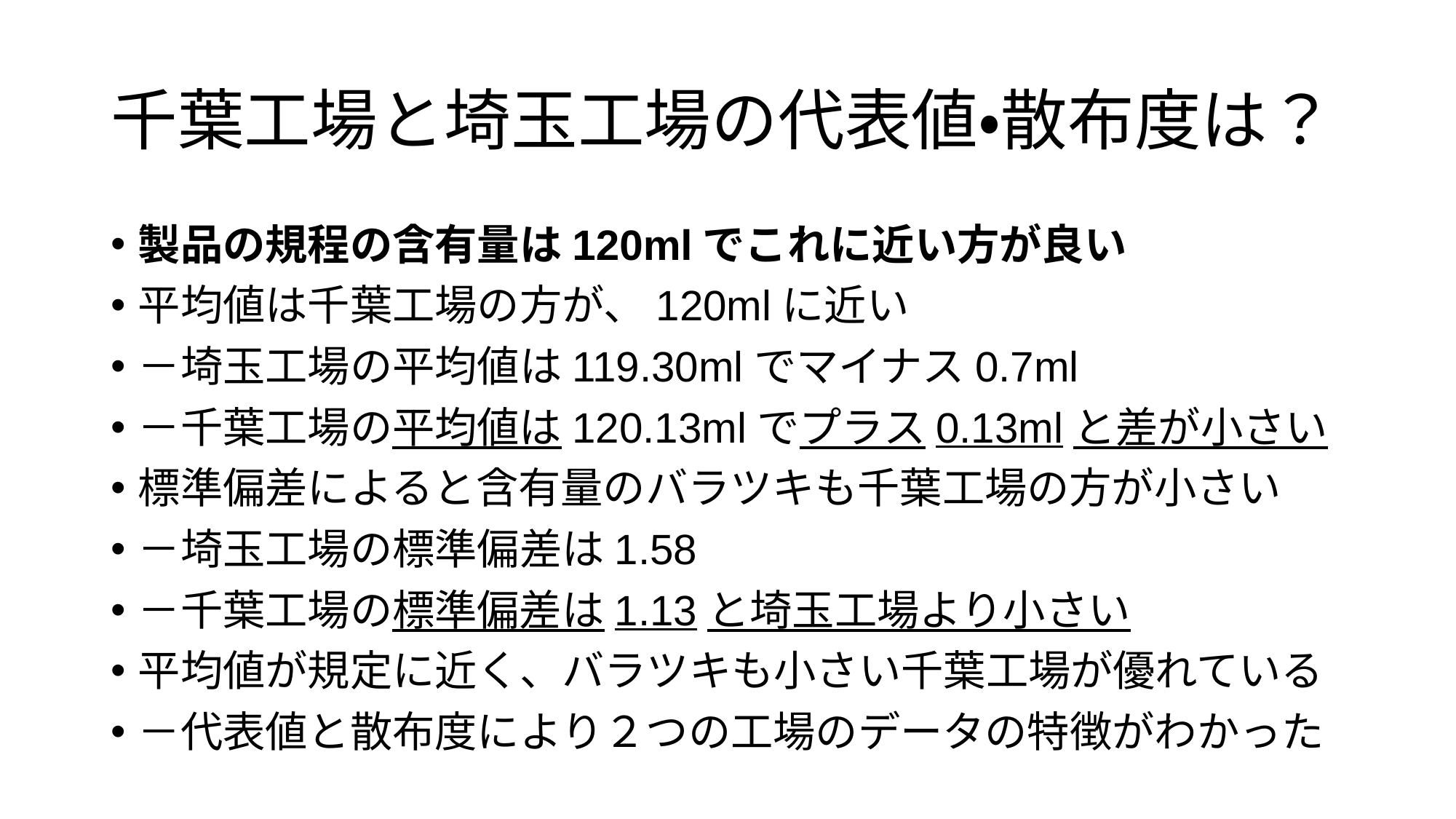

# 千葉工場と埼玉工場の代表値・散布度は？
製品の規程の含有量は120mlでこれに近い方が良い
平均値は千葉工場の方が、120mlに近い
－埼玉工場の平均値は119.30mlでマイナス0.7ml
－千葉工場の平均値は120.13mlでプラス0.13mlと差が小さい
標準偏差によると含有量のバラツキも千葉工場の方が小さい
－埼玉工場の標準偏差は1.58
－千葉工場の標準偏差は1.13と埼玉工場より小さい
平均値が規定に近く、バラツキも小さい千葉工場が優れている
－代表値と散布度により２つの工場のデータの特徴がわかった
22